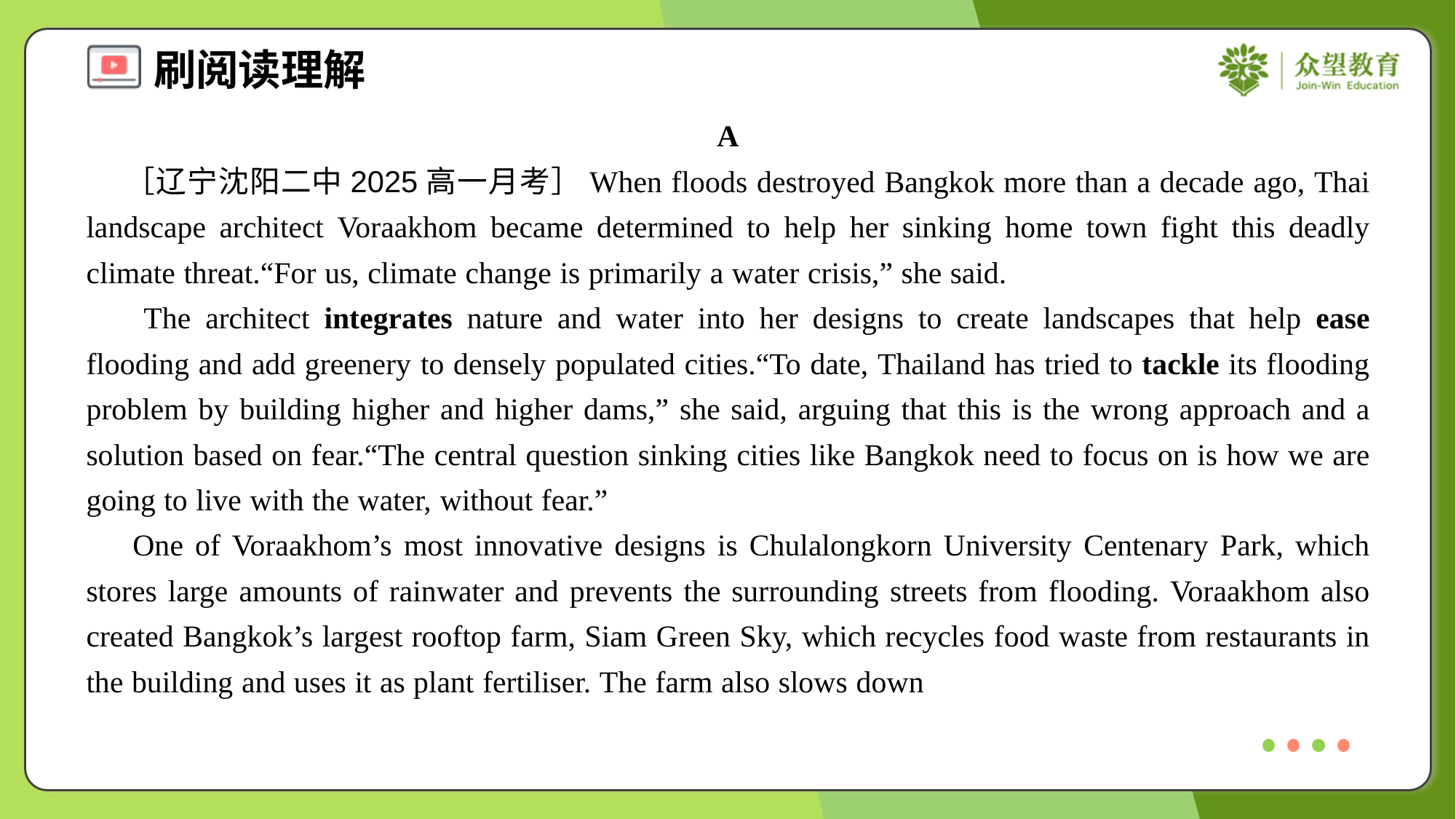

A
    ［辽宁沈阳二中2025高一月考］When floods destroyed Bangkok more than a decade ago, Thai landscape architect Voraakhom became determined to help her sinking home town fight this deadly climate threat.“For us, climate change is primarily a water crisis,” she said.
    The architect integrates nature and water into her designs to create landscapes that help ease flooding and add greenery to densely populated cities.“To date, Thailand has tried to tackle its flooding problem by building higher and higher dams,” she said, arguing that this is the wrong approach and a solution based on fear.“The central question sinking cities like Bangkok need to focus on is how we are going to live with the water, without fear.”
    One of Voraakhom’s most innovative designs is Chulalongkorn University Centenary Park, which stores large amounts of rainwater and prevents the surrounding streets from flooding. Voraakhom also created Bangkok’s largest rooftop farm, Siam Green Sky, which recycles food waste from restaurants in the building and uses it as plant fertiliser. The farm also slows down